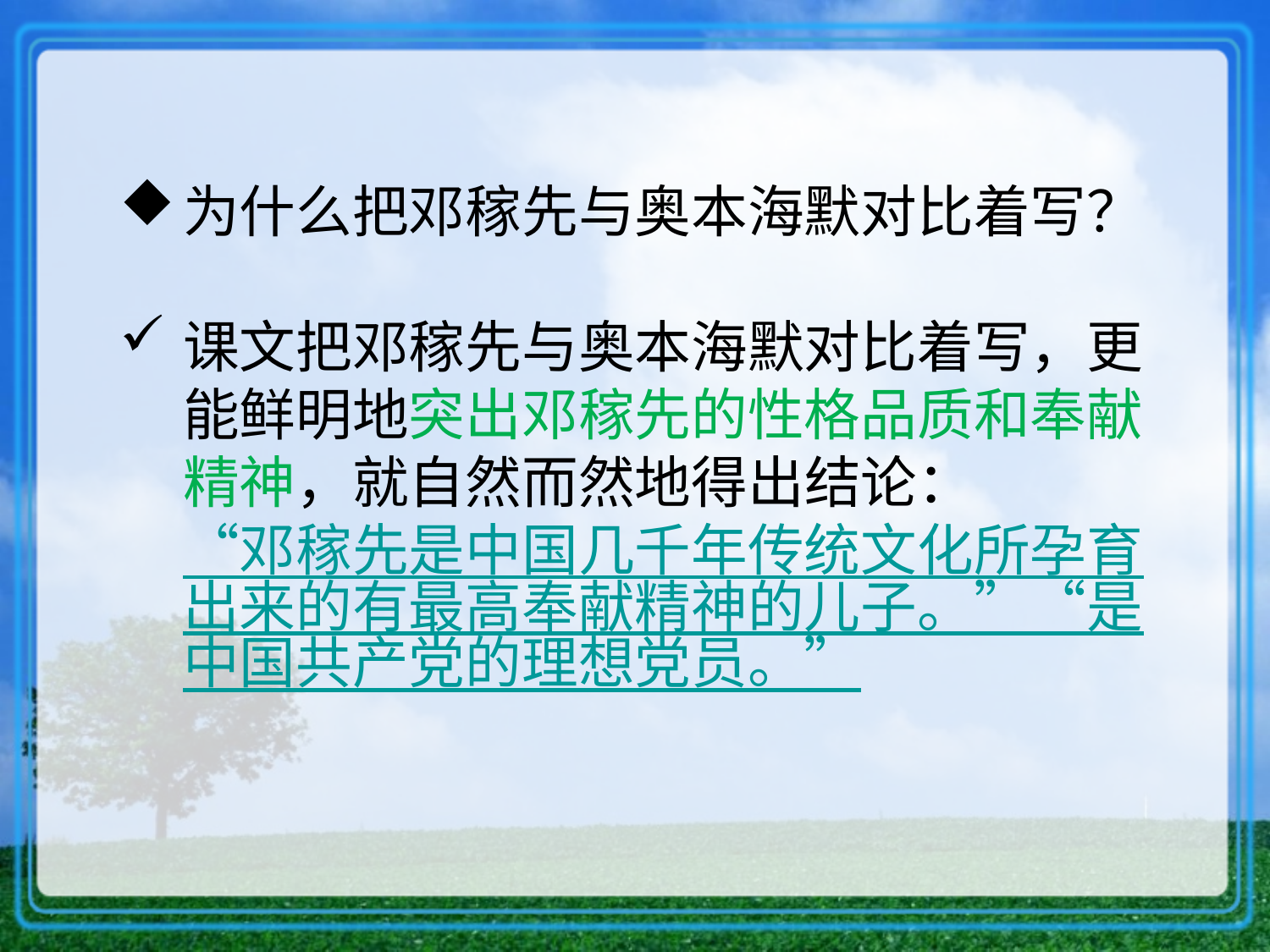

为什么把邓稼先与奥本海默对比着写？

课文把邓稼先与奥本海默对比着写，更能鲜明地突出邓稼先的性格品质和奉献精神，就自然而然地得出结论：“邓稼先是中国几千年传统文化所孕育出来的有最高奉献精神的儿子。”“是中国共产党的理想党员。”